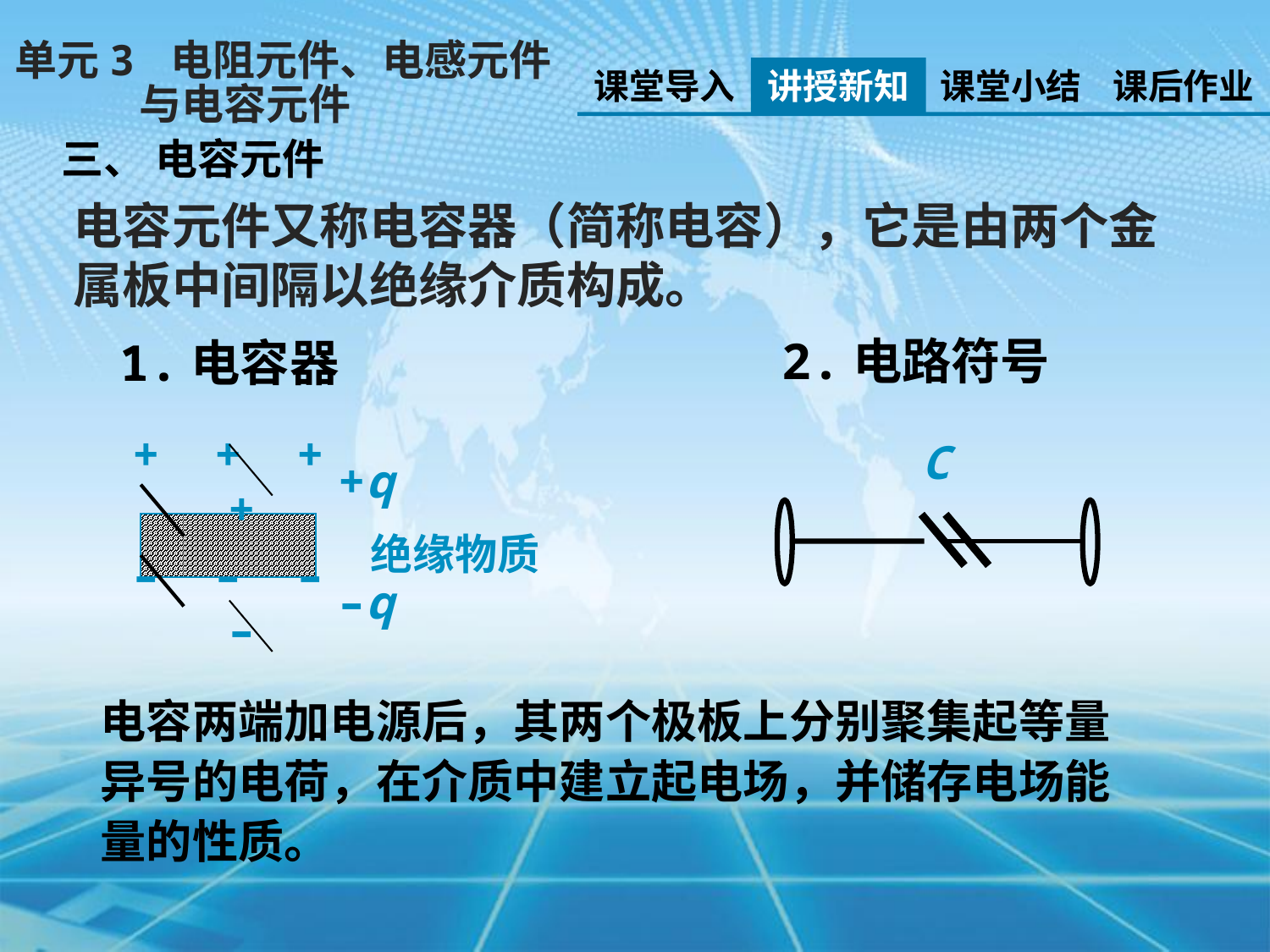

单元3 电阻元件、电感元件
            与电容元件
课堂导入
讲授新知
课堂小结
课后作业
三、 电容元件
电容元件又称电容器（简称电容），它是由两个金属板中间隔以绝缘介质构成。
2.电路符号
1.电容器
C

+  +  +  +
+q

绝缘物质
–  –  –  –

–q

电容两端加电源后，其两个极板上分别聚集起等量异号的电荷，在介质中建立起电场，并储存电场能量的性质。